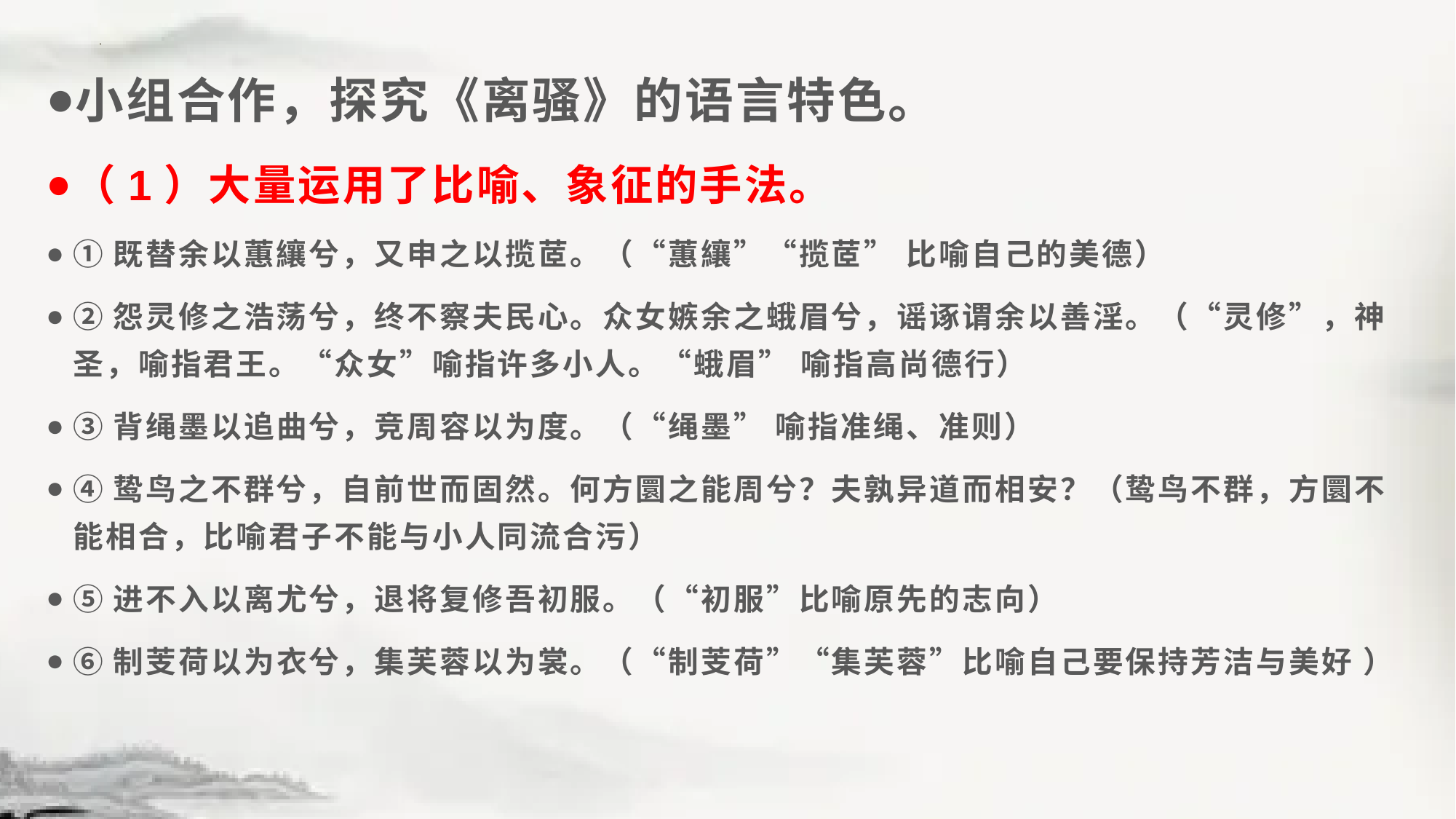

小组合作，探究《离骚》的语言特色。
（1）大量运用了比喻、象征的手法。
①既替余以蕙纕兮，又申之以揽茝。（“蕙纕”“揽茝” 比喻自己的美德）
②怨灵修之浩荡兮，终不察夫民心。众女嫉余之蛾眉兮，谣诼谓余以善淫。（“灵修”，神圣，喻指君王。“众女”喻指许多小人。“蛾眉” 喻指高尚德行）
③背绳墨以追曲兮，竞周容以为度。（“绳墨” 喻指准绳、准则）
④鸷鸟之不群兮，自前世而固然。何方圜之能周兮？夫孰异道而相安？（鸷鸟不群，方圜不能相合，比喻君子不能与小人同流合污）
⑤进不入以离尤兮，退将复修吾初服。（“初服”比喻原先的志向）
⑥制芰荷以为衣兮，集芙蓉以为裳。（“制芰荷”“集芙蓉”比喻自己要保持芳洁与美好 ）